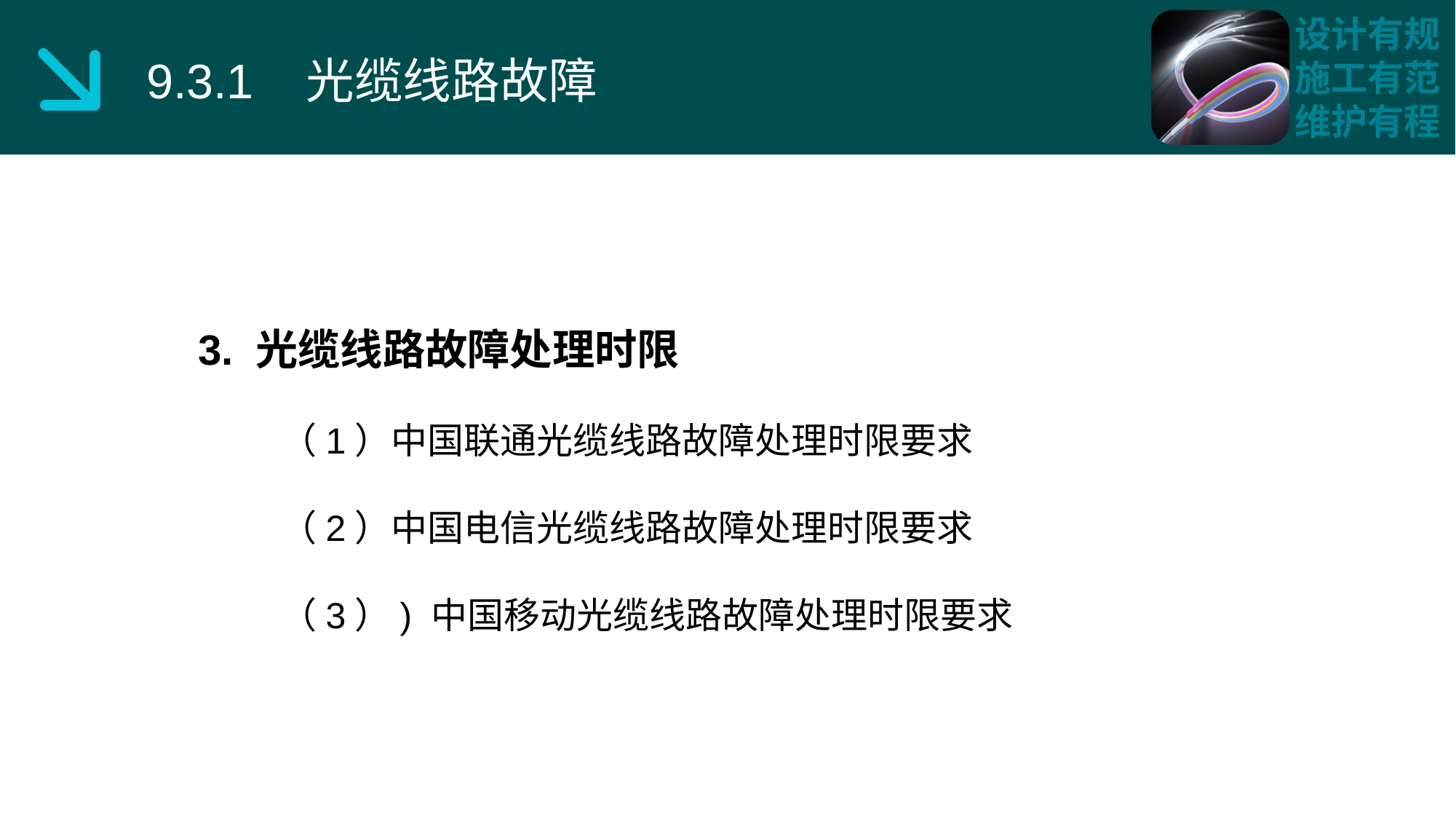

9.3.1   光缆线路故障

3. 光缆线路故障处理时限

         （1）中国联通光缆线路故障处理时限要求

         （2）中国电信光缆线路故障处理时限要求

         （3）) 中国移动光缆线路故障处理时限要求